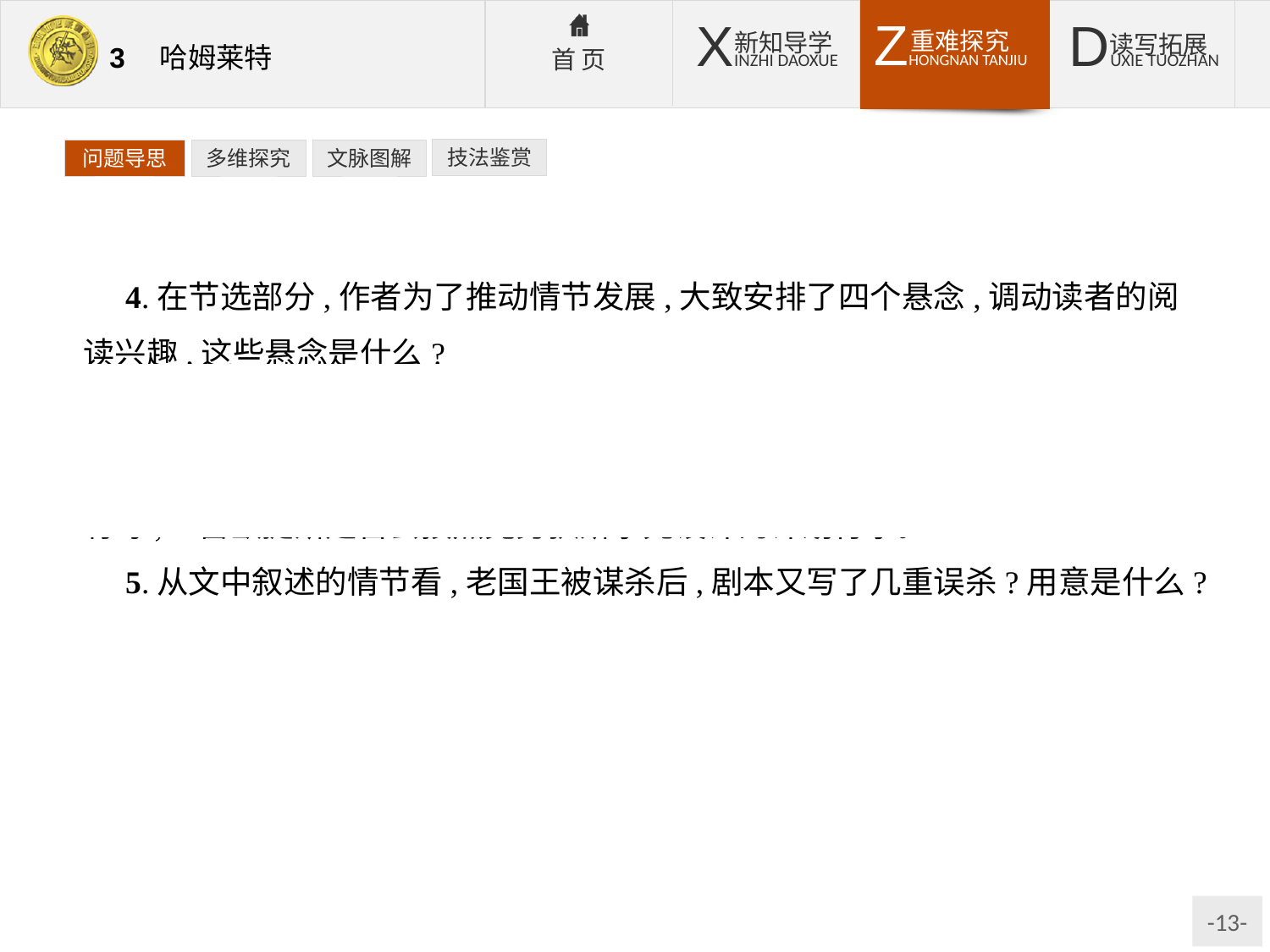

技法鉴赏
问题导思
多维探究
文脉图解
4.在节选部分,作者为了推动情节发展,大致安排了四个悬念,调动读者的阅读兴趣,这些悬念是什么?
提示:①哈姆莱特从前往英国的途中逃回丹麦,等待他的是怎样的命运;②哈姆莱特是否答应与雷欧提斯比剑;③哈姆莱特是否已经觉察到雷欧提斯使用的剑有毒;④雷欧提斯是否会按照克劳狄斯事先设计的计划行事。
5.从文中叙述的情节看,老国王被谋杀后,剧本又写了几重误杀?用意是什么?
提示:四重误杀:哈姆莱特误杀大臣波洛涅斯、英格兰国王误杀克劳狄斯的两位使者、克劳狄斯误杀王后乔特鲁德、哈姆莱特误杀雷欧提斯。四重误杀显示了人和命运之间无奈而尴尬的局面,使故事最终走向悲剧性的结局。